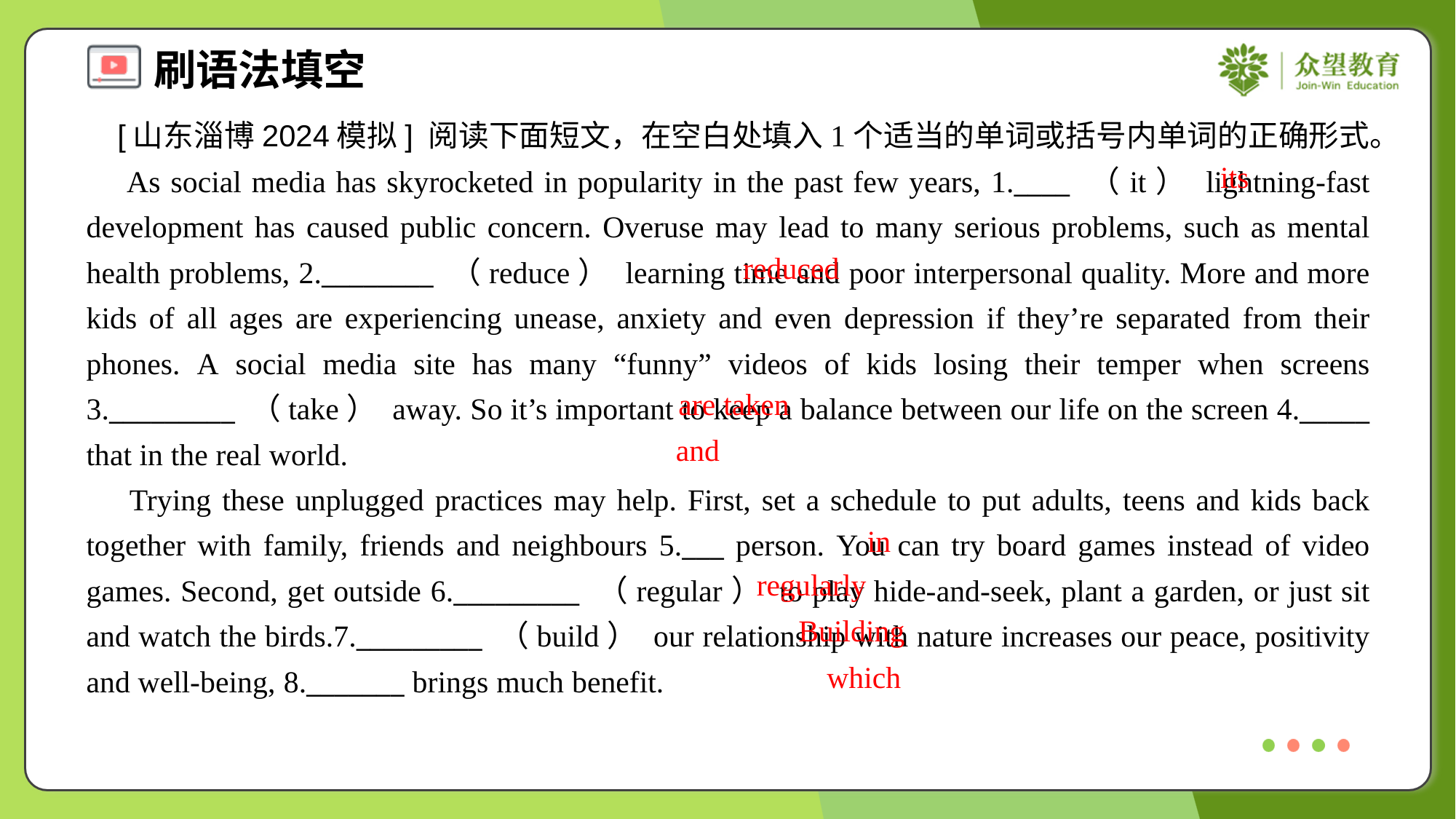

[山东淄博2024模拟] 阅读下面短文，在空白处填入1个适当的单词或括号内单词的正确形式。
    As social media has skyrocketed in popularity in the past few years, 1.____ （it） lightning-fast development has caused public concern. Overuse may lead to many serious problems, such as mental health problems, 2.________ （reduce） learning time and poor interpersonal quality. More and more kids of all ages are experiencing unease, anxiety and even depression if they’re separated from their phones. A social media site has many “funny” videos of kids losing their temper when screens 3._________ （take） away. So it’s important to keep a balance between our life on the screen 4._____ that in the real world.
    Trying these unplugged practices may help. First, set a schedule to put adults, teens and kids back together with family, friends and neighbours 5.___ person. You can try board games instead of video games. Second, get outside 6._________ （regular） to play hide-and-seek, plant a garden, or just sit and watch the birds.7._________ （build） our relationship with nature increases our peace, positivity and well-being, 8._______ brings much benefit.

its
reduced
are taken
and
in
regularly
Building
which